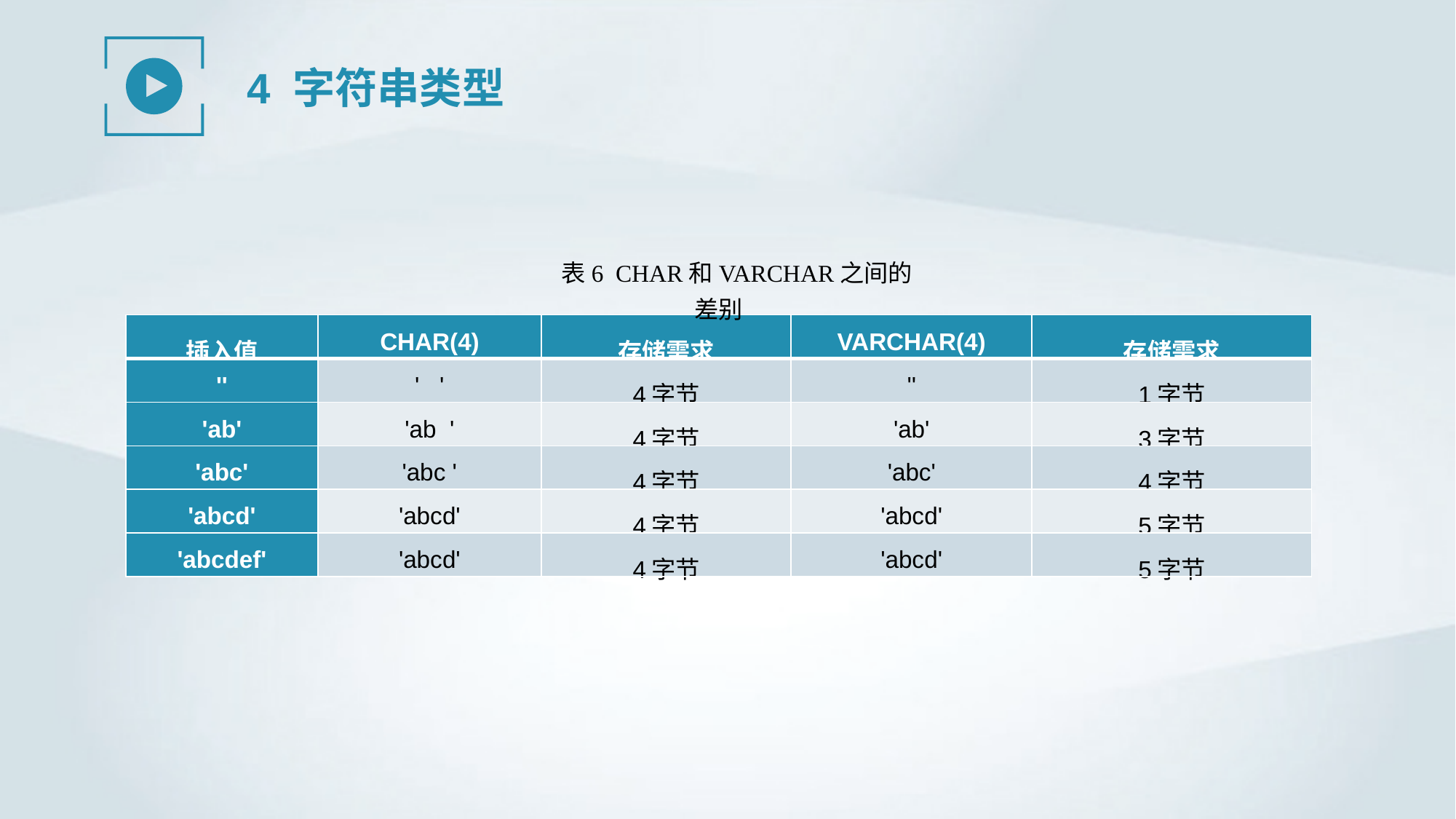

4 字符串类型
表6  CHAR和VARCHAR之间的差别
| 插入值 | CHAR(4) | 存储需求 | VARCHAR(4) | 存储需求 |
| --- | --- | --- | --- | --- |
| '' | ' ' | 4字节 | '' | 1字节 |
| 'ab' | 'ab ' | 4字节 | 'ab' | 3字节 |
| 'abc' | 'abc ' | 4字节 | 'abc' | 4字节 |
| 'abcd' | 'abcd' | 4字节 | 'abcd' | 5字节 |
| 'abcdef' | 'abcd' | 4字节 | 'abcd' | 5字节 |